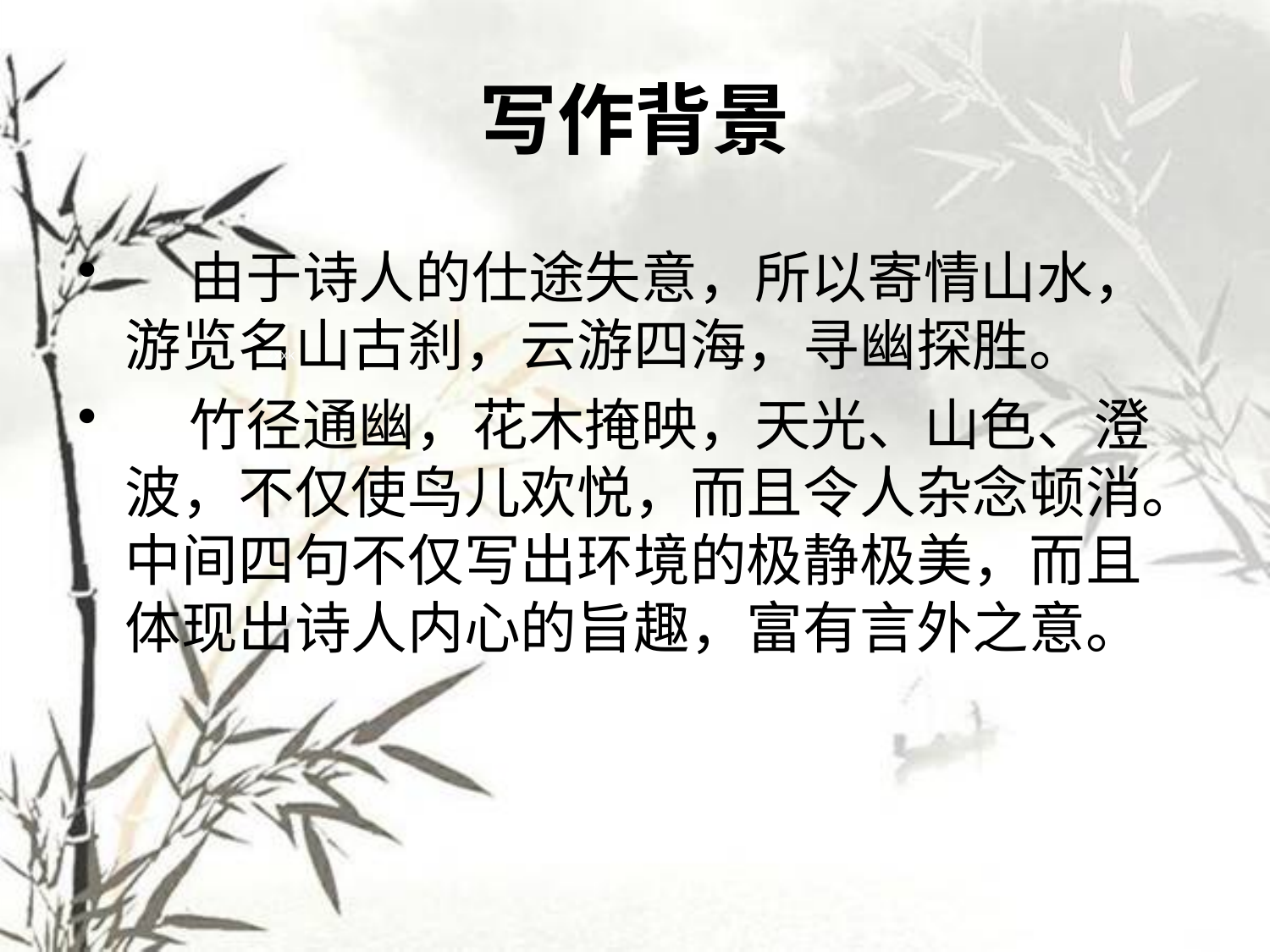

# 写作背景
    由于诗人的仕途失意，所以寄情山水，游览名山古刹，云游四海，寻幽探胜。
    竹径通幽，花木掩映，天光、山色、澄波，不仅使鸟儿欢悦，而且令人杂念顿消。中间四句不仅写出环境的极静极美，而且体现出诗人内心的旨趣，富有言外之意。
zxxk